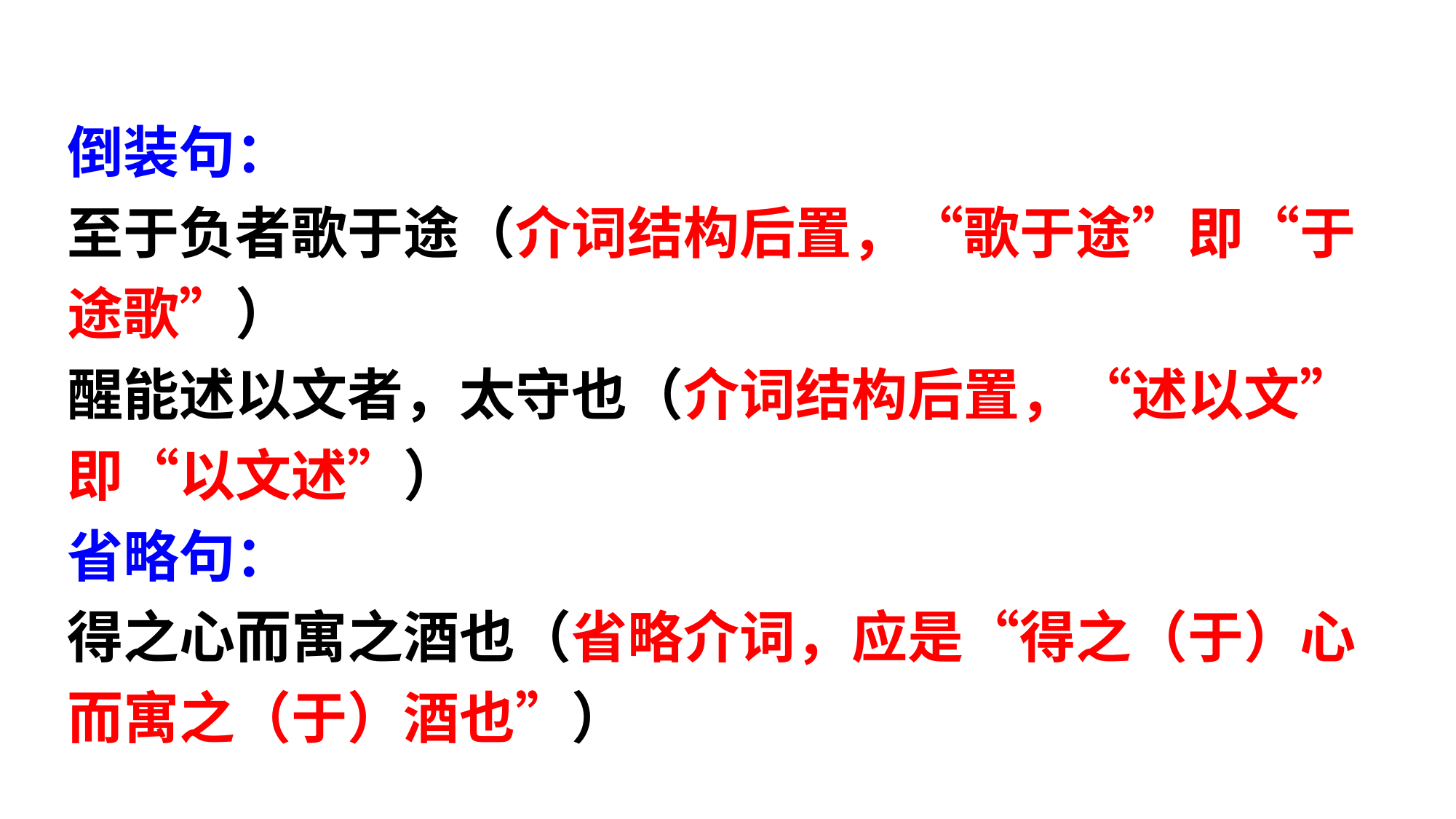

倒装句：
至于负者歌于途（介词结构后置，“歌于途”即“于途歌”）
醒能述以文者，太守也（介词结构后置，“述以文”即“以文述”）
省略句：
得之心而寓之酒也（省略介词，应是“得之（于）心而寓之（于）酒也”）
状元成才路
状元成才路
状元成才路
状元成才路
状元成才路
状元成才路
状元成才路
状元成才路
状元成才路
状元成才路
状元成才路
状元成才路
状元成才路
状元成才路
状元成才路
状元成才路
状元成才路
状元成才路
状元成才路
状元成才路
状元成才路
状元成才路
状元成才路
状元成才路
状元成才路
状元成才路
状元成才路
状元成才路
状元成才路
状元成才路
状元成才路
状元成才路
状元成才路
状元成才路
状元成才路
状元成才路
状元成才路
状元成才路
状元成才路
状元成才路
状元成才路
状元成才路
状元成才路
状元成才路
状元成才路
状元成才路
状元成才路
状元成才路
状元成才路
状元成才路
状元成才路
状元成才路
状元成才路
状元成才路
状元成才路
状元成才路
状元成才路
状元成才路
状元成才路
状元成才路
状元成才路
状元成才路
状元成才路
状元成才路
状元成才路
状元成才路
状元成才路
状元成才路
状元成才路
状元成才路
状元成才路
状元成才路
状元成才路
状元成才路
状元成才路
状元成才路
状元成才路
状元成才路
状元成才路
状元成才路
状元成才路
状元成才路
状元成才路
状元成才路
状元成才路
状元成才路
状元成才路
状元成才路
状元成才路
状元成才路
状元成才路
状元成才路
状元成才路
状元成才路
状元成才路
状元成才路
状元成才路
状元成才路
状元成才路
状元成才路